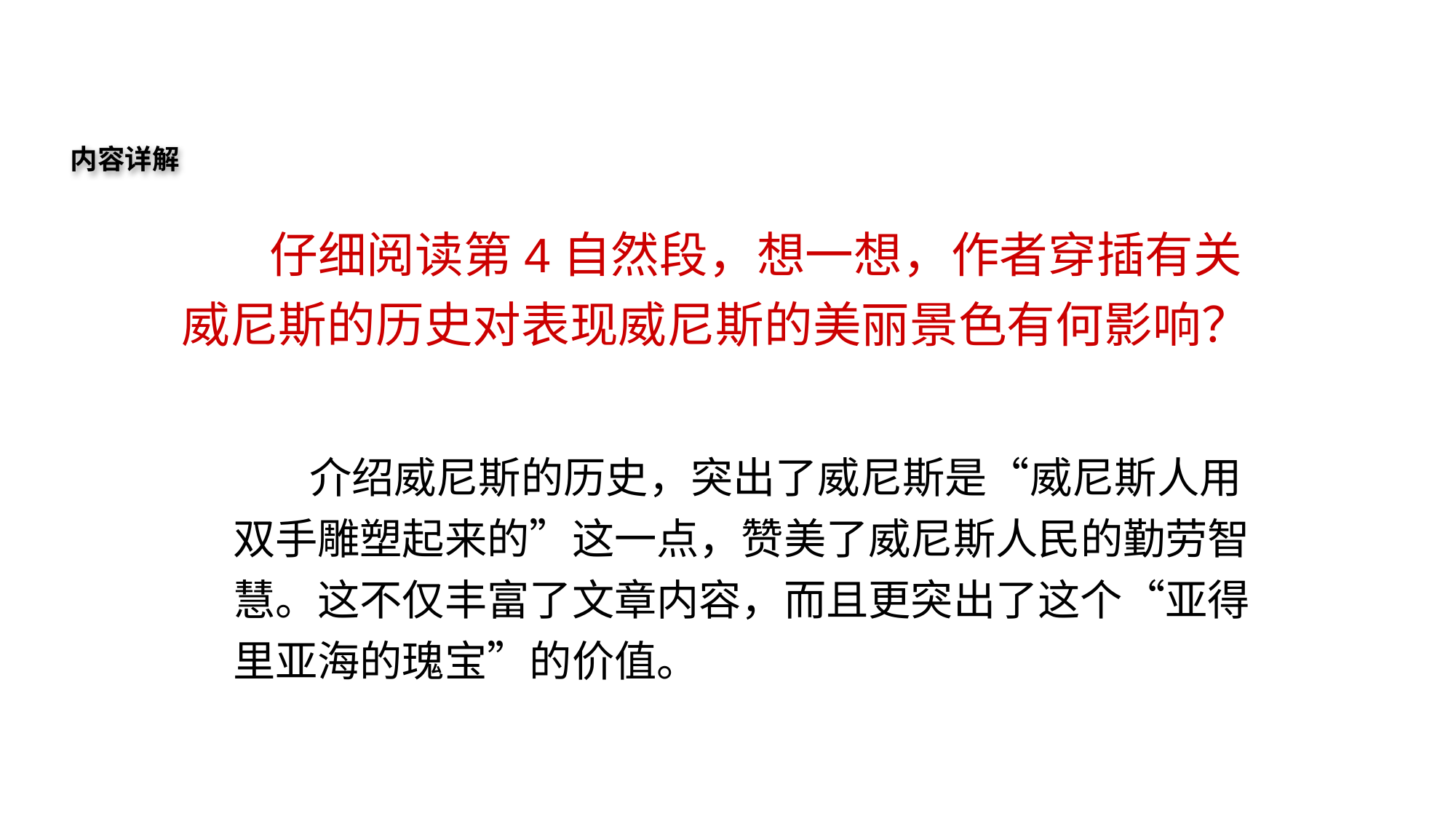

内容详解
       仔细阅读第4自然段，想一想，作者穿插有关威尼斯的历史对表现威尼斯的美丽景色有何影响？
       介绍威尼斯的历史，突出了威尼斯是“威尼斯人用双手雕塑起来的”这一点，赞美了威尼斯人民的勤劳智慧。这不仅丰富了文章内容，而且更突出了这个“亚得里亚海的瑰宝”的价值。